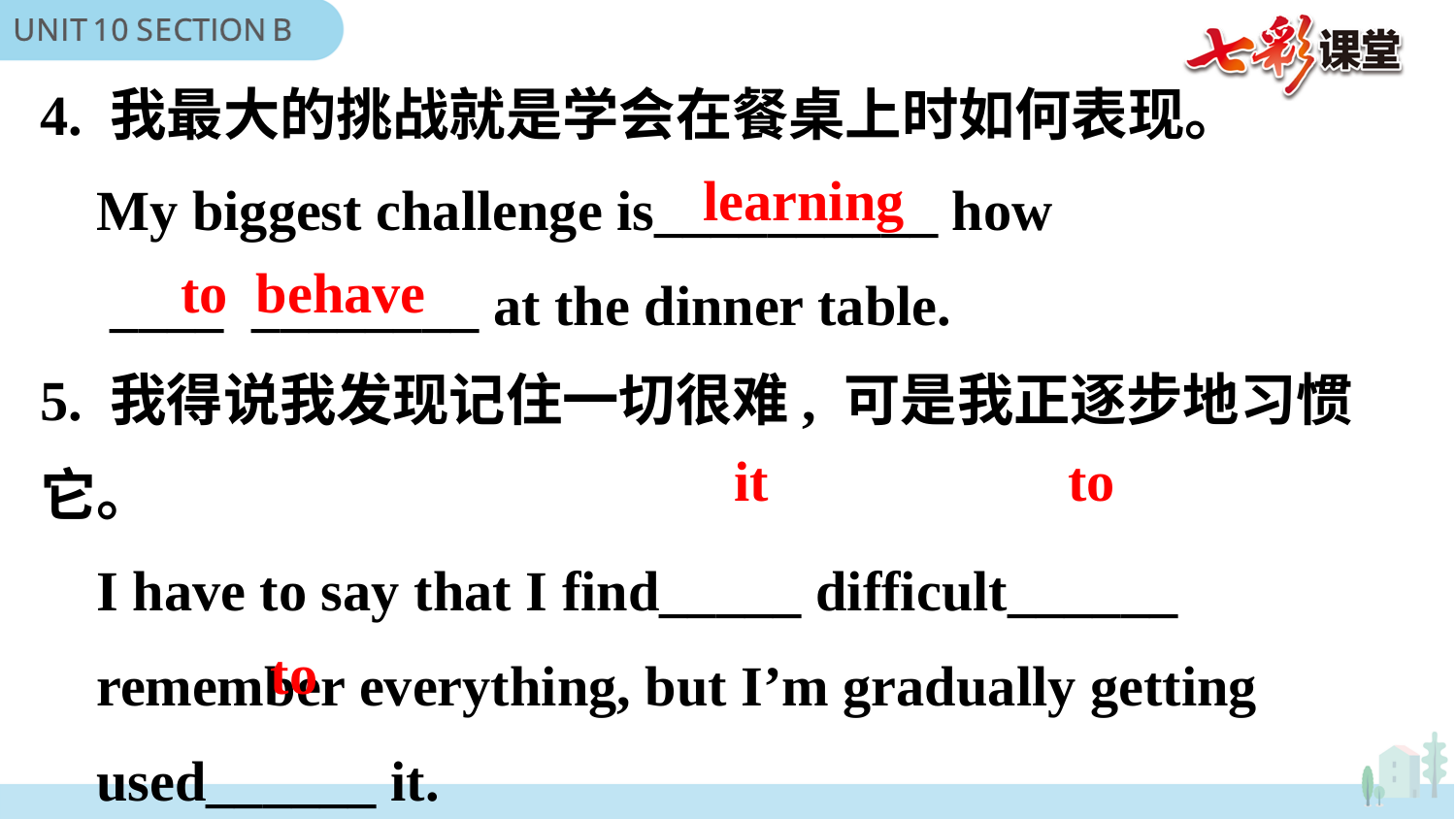

4. 我最大的挑战就是学会在餐桌上时如何表现。
    My biggest challenge is__________ how
     ____  ________ at the dinner table.
5. 我得说我发现记住一切很难, 可是我正逐步地习惯它。
    I have to say that I find_____ difficult______
    remember everything, but I’m gradually getting
    used______ it.
learning
to  behave
it
to
to